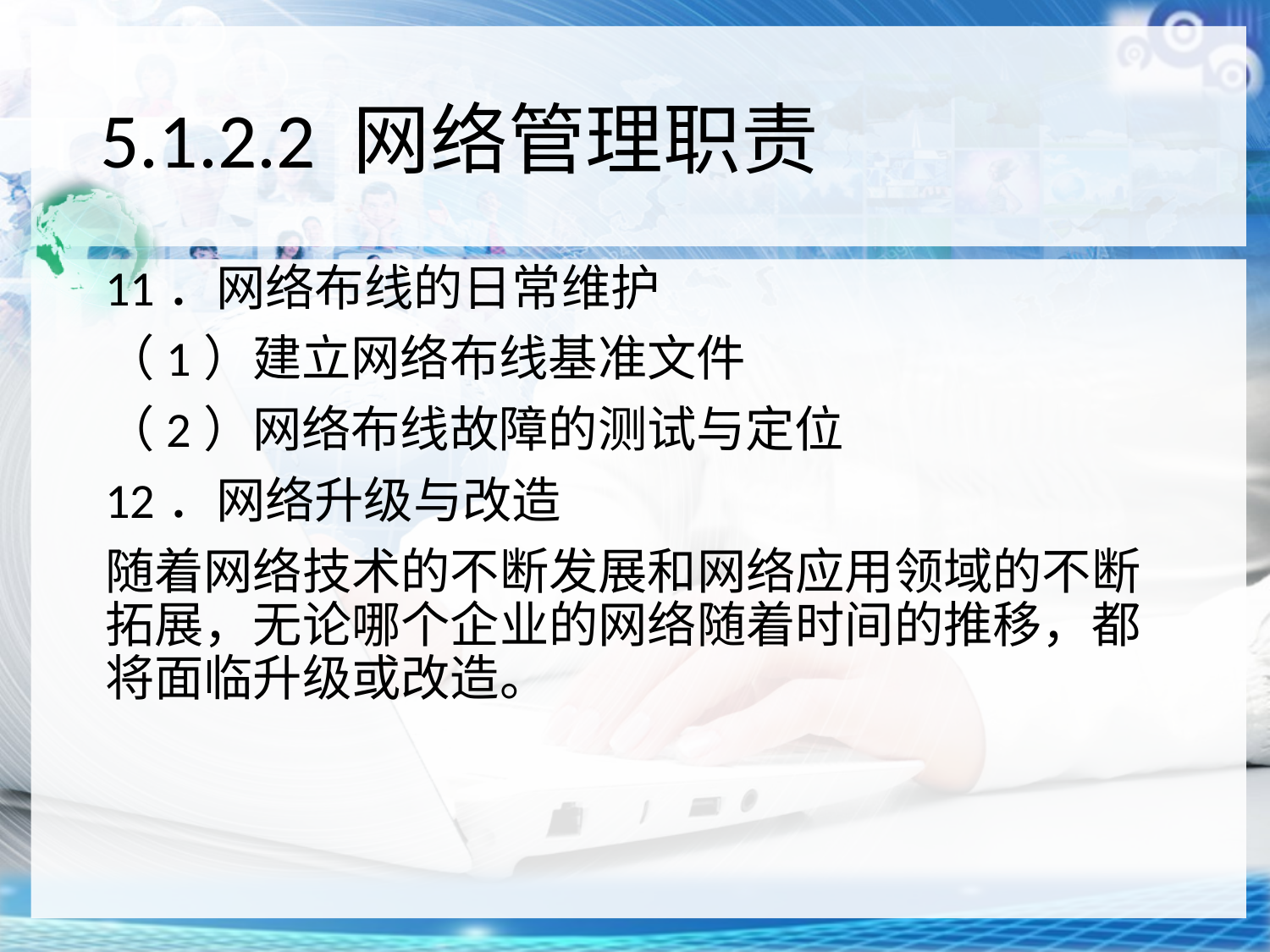

# 5.1.2.2 网络管理职责
11．网络布线的日常维护
（1）建立网络布线基准文件
（2）网络布线故障的测试与定位
12．网络升级与改造
随着网络技术的不断发展和网络应用领域的不断拓展，无论哪个企业的网络随着时间的推移，都将面临升级或改造。